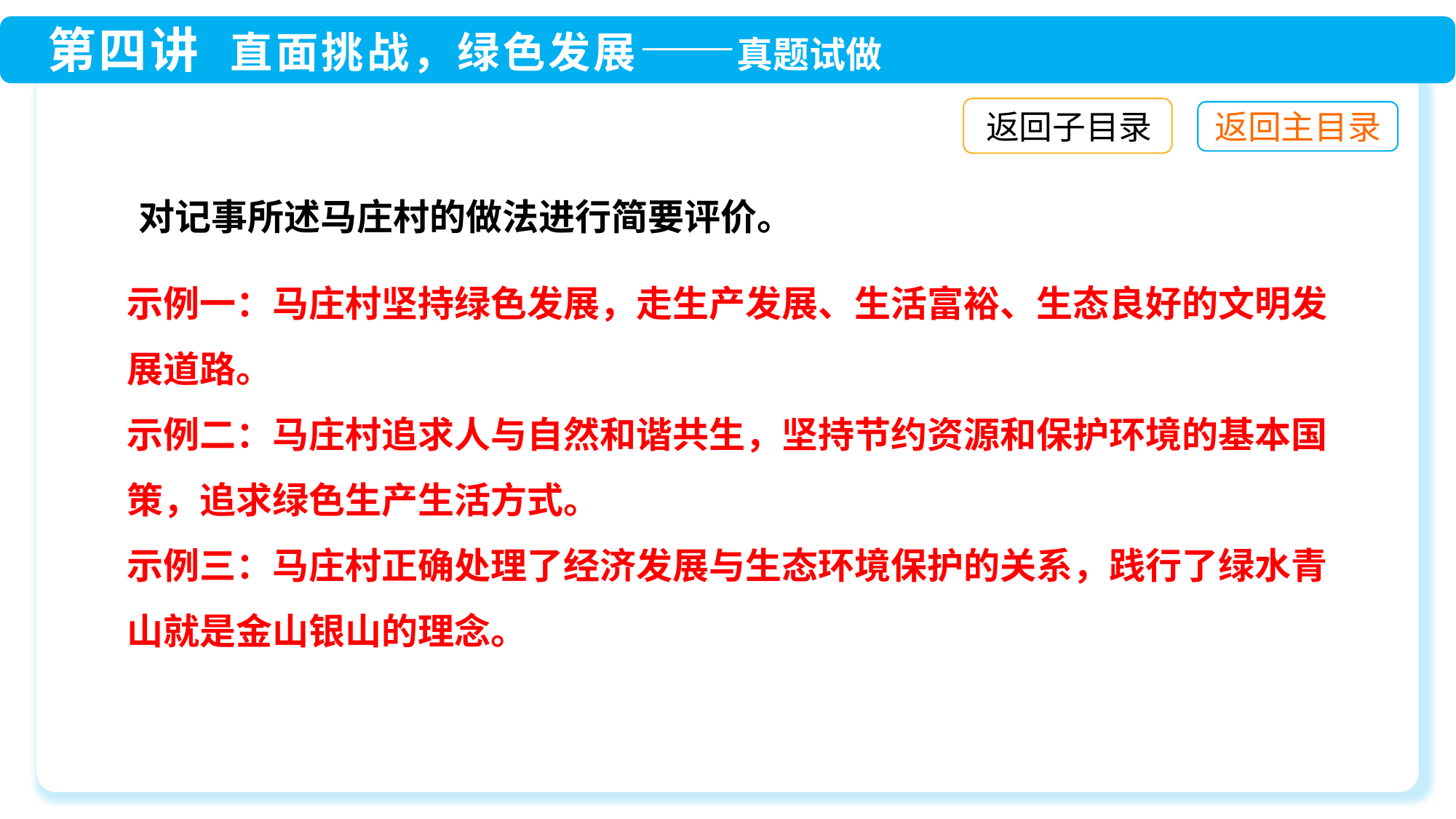

返回子目录
对记事所述马庄村的做法进行简要评价。
示例一：马庄村坚持绿色发展，走生产发展、生活富裕、生态良好的文明发展道路。
示例二：马庄村追求人与自然和谐共生，坚持节约资源和保护环境的基本国策，追求绿色生产生活方式。
示例三：马庄村正确处理了经济发展与生态环境保护的关系，践行了绿水青山就是金山银山的理念。